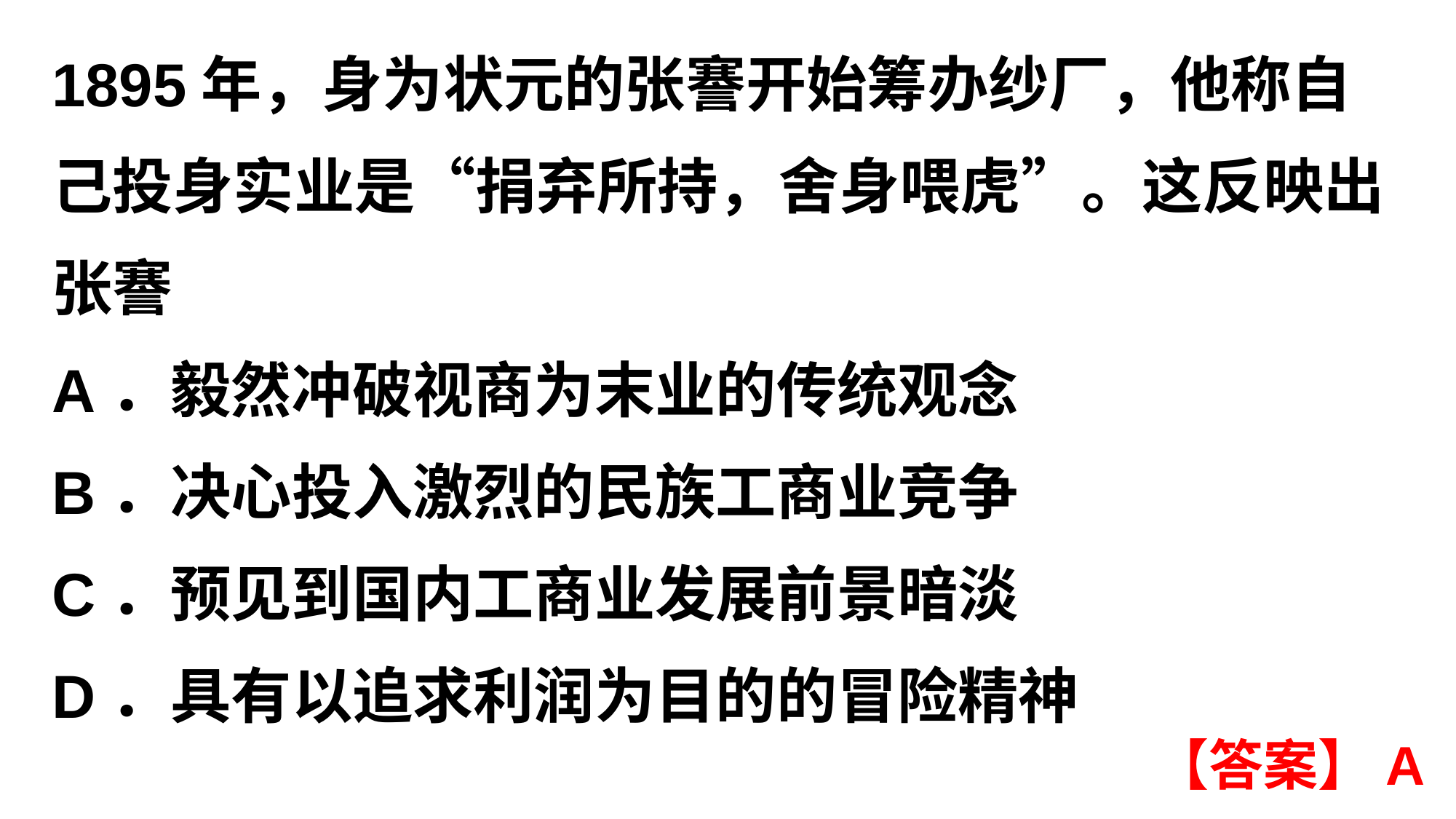

1895年，身为状元的张謇开始筹办纱厂，他称自己投身实业是“捐弃所持，舍身喂虎”。这反映出张謇
A．毅然冲破视商为末业的传统观念
B．决心投入激烈的民族工商业竞争
C．预见到国内工商业发展前景暗淡
D．具有以追求利润为目的的冒险精神
【答案】A